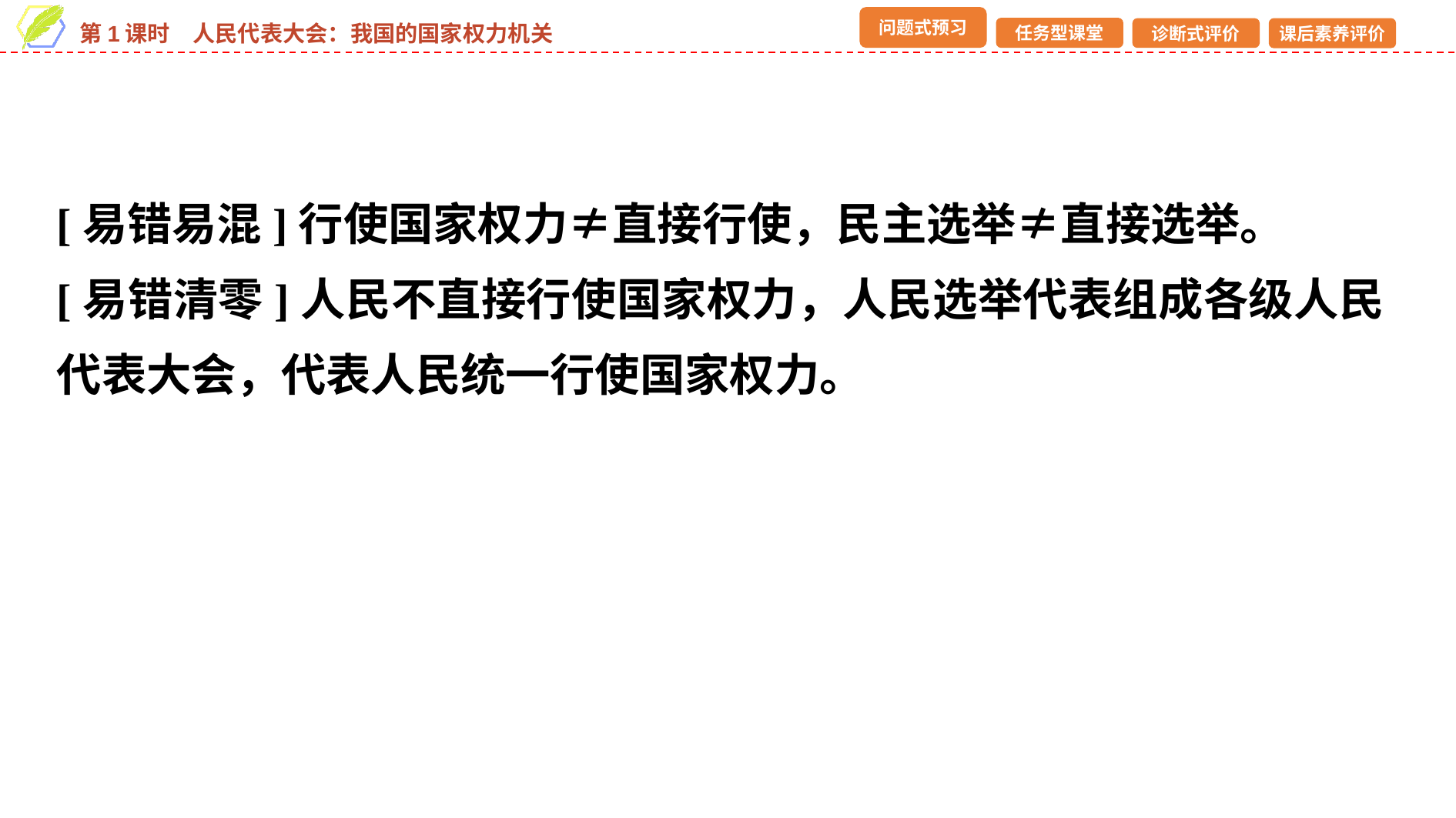

[易错易混]行使国家权力≠直接行使，民主选举≠直接选举。
[易错清零]人民不直接行使国家权力，人民选举代表组成各级人民代表大会，代表人民统一行使国家权力。